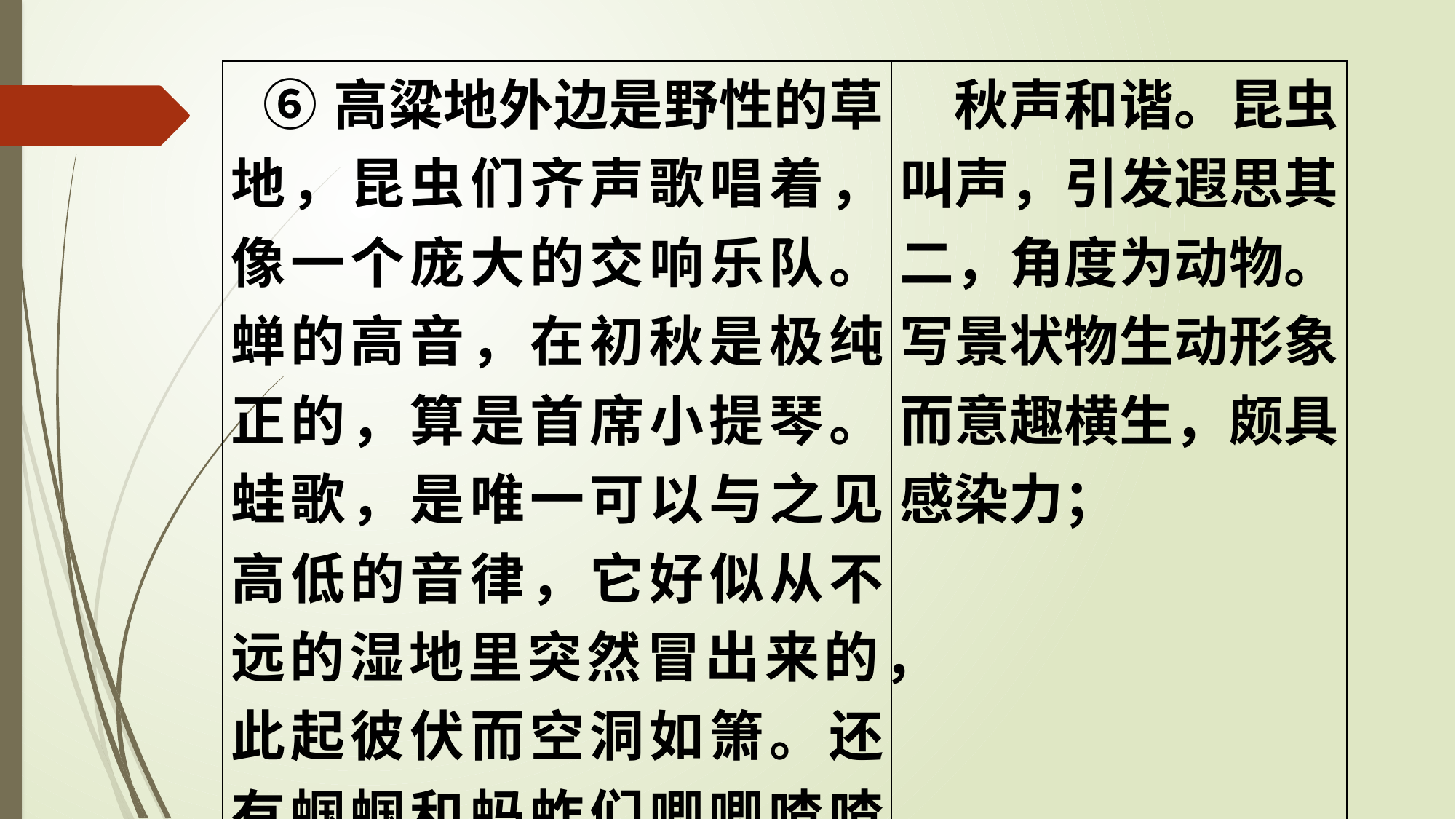

| ⑥高粱地外边是野性的草地，昆虫们齐声歌唱着，像一个庞大的交响乐队。蝉的高音，在初秋是极纯正的，算是首席小提琴。蛙歌，是唯一可以与之见高低的音律，它好似从不远的湿地里突然冒出来的，此起彼伏而空洞如箫。还有蝈蝈和蚂蚱们唧唧喳喳的倾诉，那是背景音乐。 | 秋声和谐。昆虫叫声，引发遐思其二，角度为动物。写景状物生动形象而意趣横生，颇具感染力； |
| --- | --- |